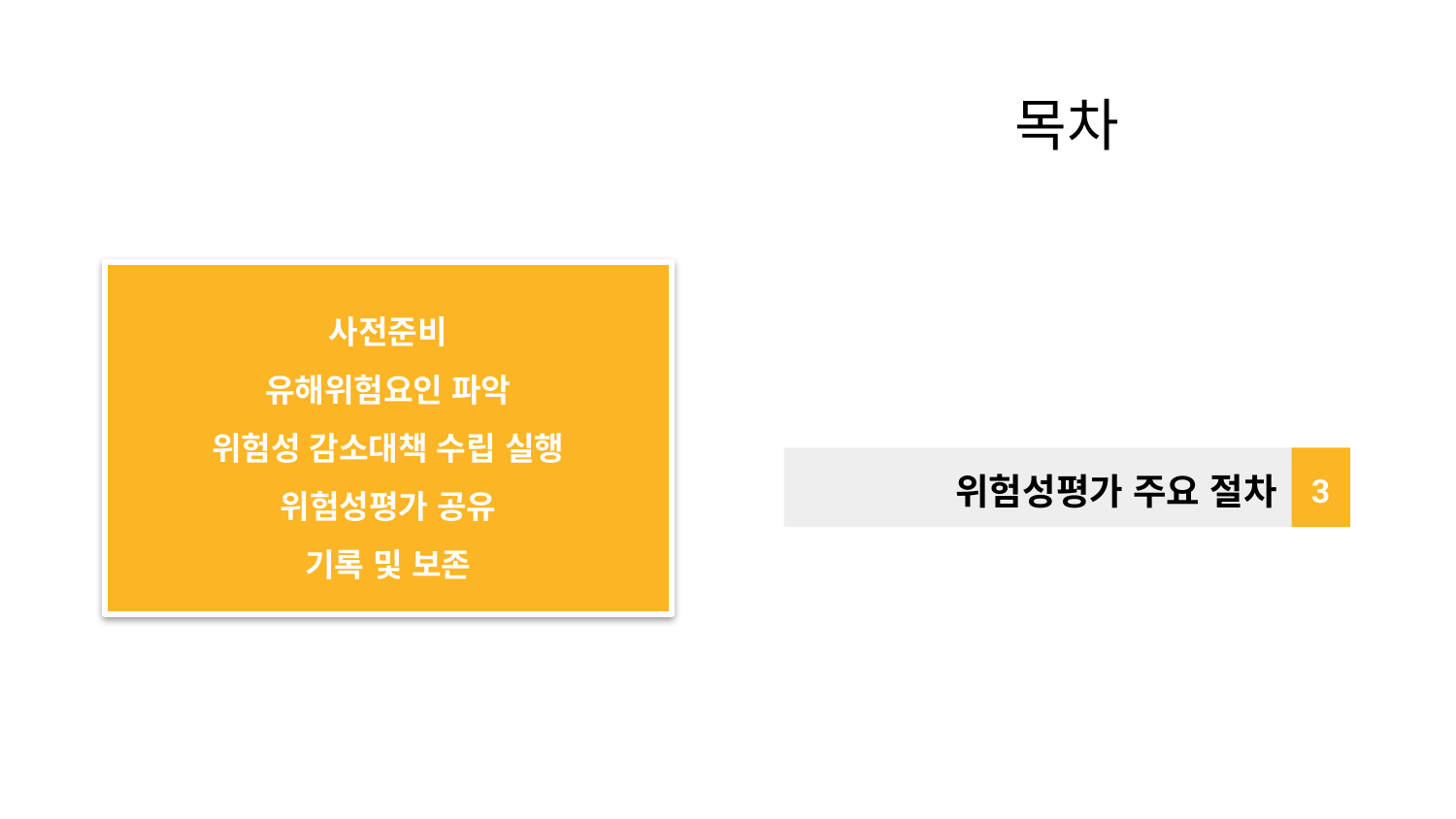

# 목차
사전준비
유해위험요인 파악
위험성 감소대책 수립 실행
위험성평가 공유
기록 및 보존
위험성평가 주요 절차
3